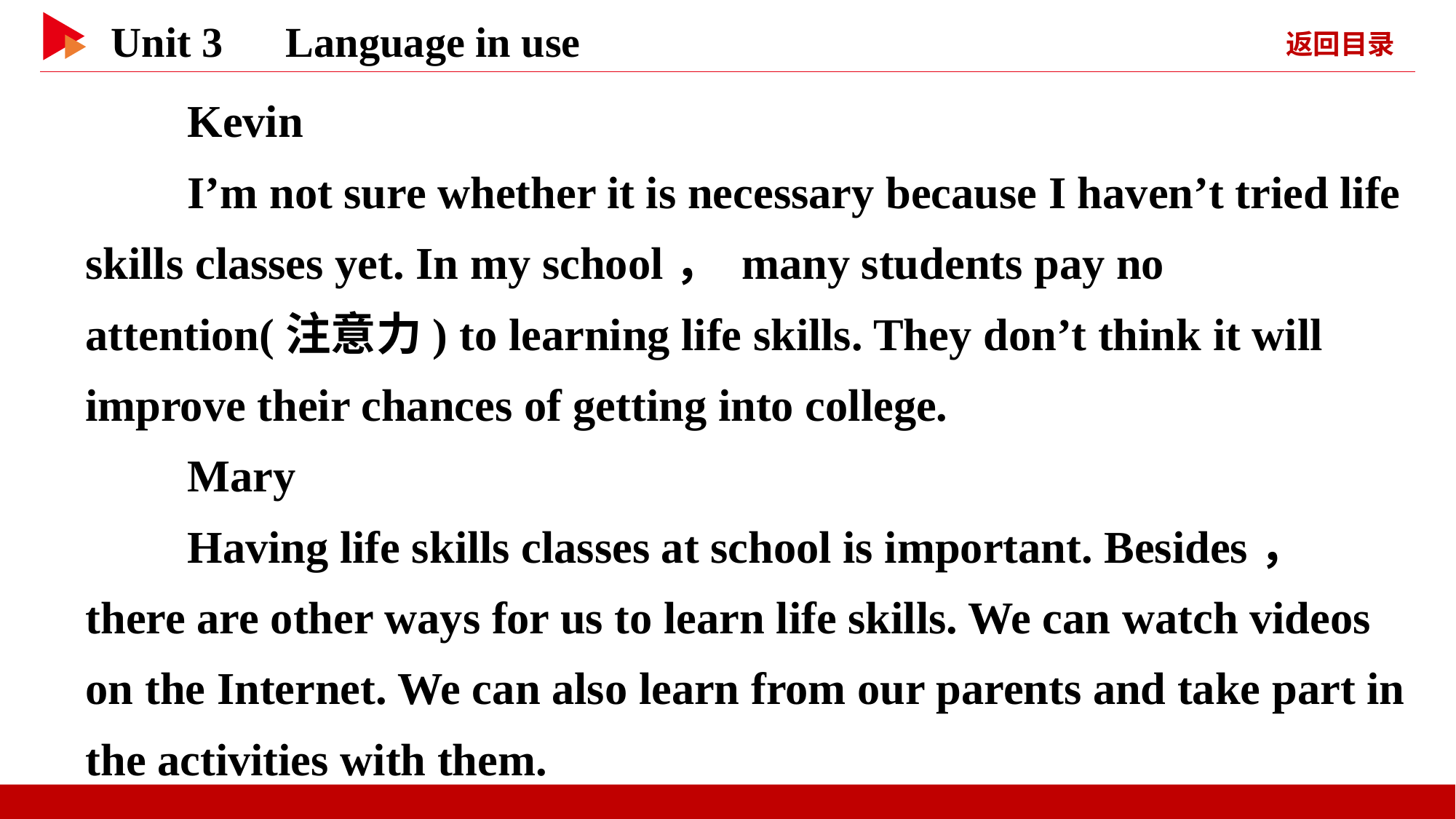

Kevin
　　I’m not sure whether it is necessary because I haven’t tried life skills classes yet. In my school， many students pay no attention(注意力) to learning life skills. They don’t think it will improve their chances of getting into college.
　　Mary
　　Having life skills classes at school is important. Besides， there are other ways for us to learn life skills. We can watch videos on the Internet. We can also learn from our parents and take part in the activities with them.